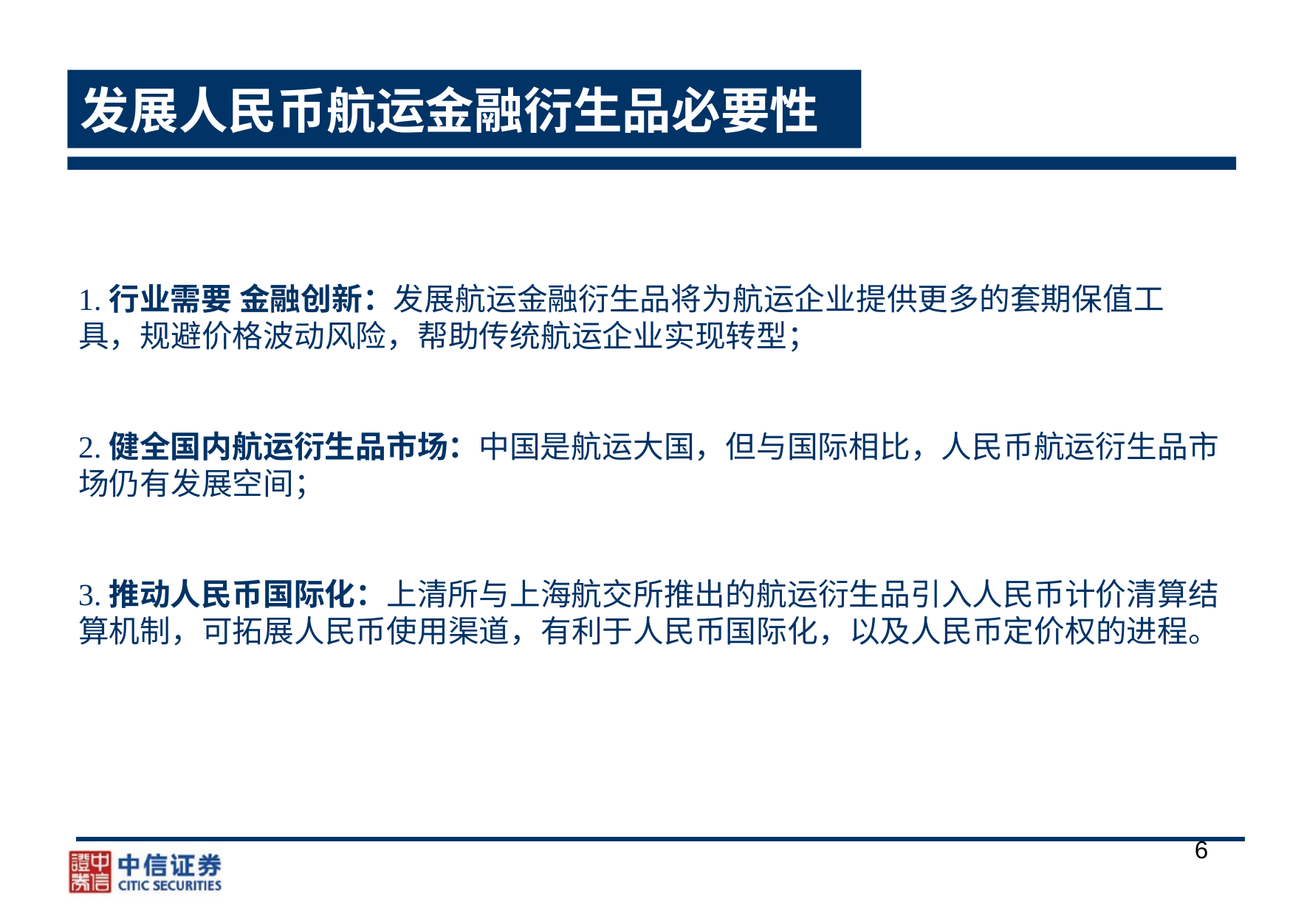

# 发展人民币航运金融衍生品必要性

1.行业需要 金融创新：发展航运金融衍生品将为航运企业提供更多的套期保值工具，规避价格波动风险，帮助传统航运企业实现转型；

2.健全国内航运衍生品市场：中国是航运大国，但与国际相比，人民币航运衍生品市场仍有发展空间；

3.推动人民币国际化：上清所与上海航交所推出的航运衍生品引入人民币计价清算结算机制，可拓展人民币使用渠道，有利于人民币国际化，以及人民币定价权的进程。
6